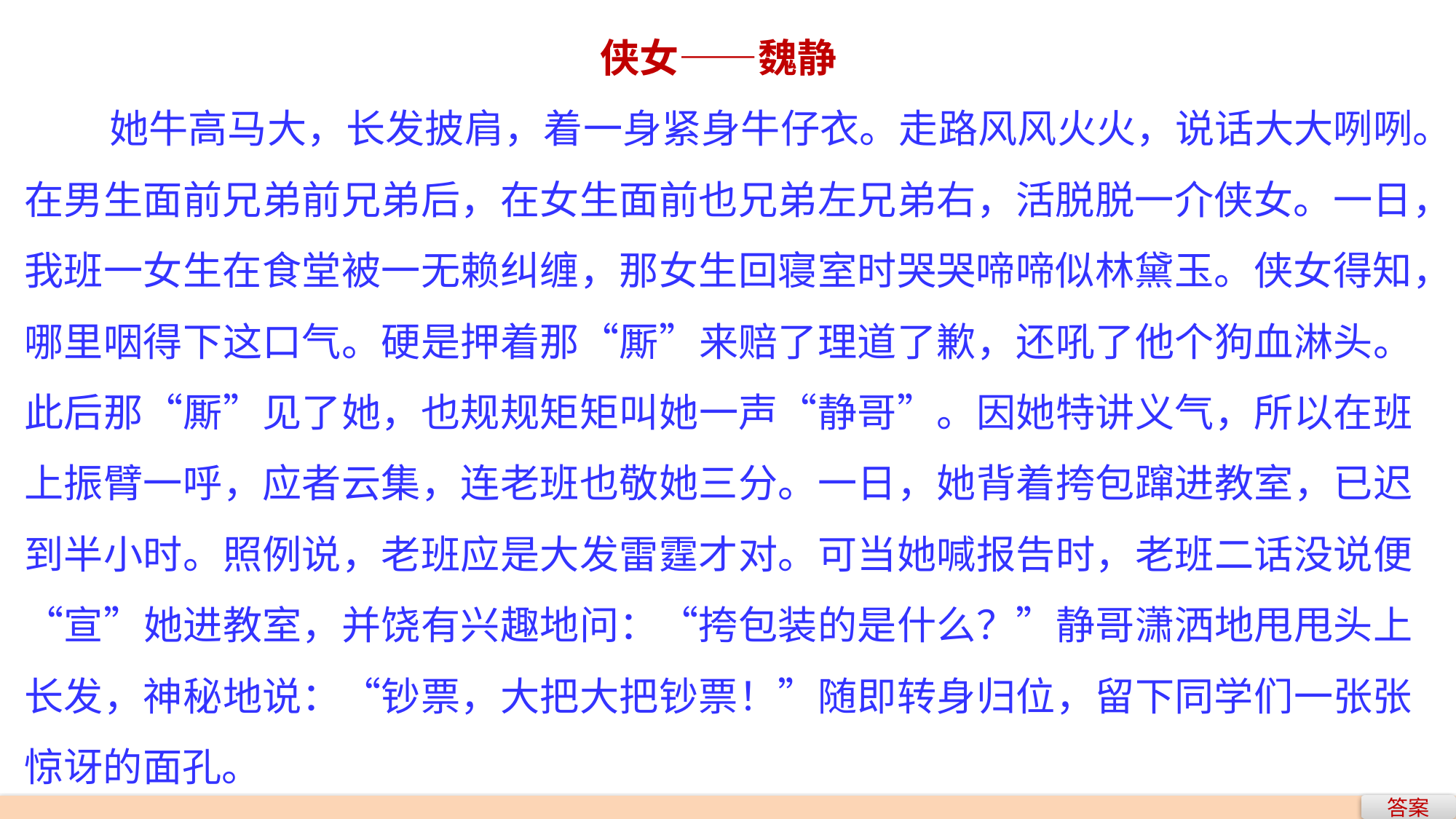

侠女——魏静
她牛高马大，长发披肩，着一身紧身牛仔衣。走路风风火火，说话大大咧咧。在男生面前兄弟前兄弟后，在女生面前也兄弟左兄弟右，活脱脱一介侠女。一日，我班一女生在食堂被一无赖纠缠，那女生回寝室时哭哭啼啼似林黛玉。侠女得知，哪里咽得下这口气。硬是押着那“厮”来赔了理道了歉，还吼了他个狗血淋头。此后那“厮”见了她，也规规矩矩叫她一声“静哥”。因她特讲义气，所以在班上振臂一呼，应者云集，连老班也敬她三分。一日，她背着挎包蹿进教室，已迟到半小时。照例说，老班应是大发雷霆才对。可当她喊报告时，老班二话没说便“宣”她进教室，并饶有兴趣地问：“挎包装的是什么？”静哥潇洒地甩甩头上长发，神秘地说：“钞票，大把大把钞票！”随即转身归位，留下同学们一张张惊讶的面孔。
答案